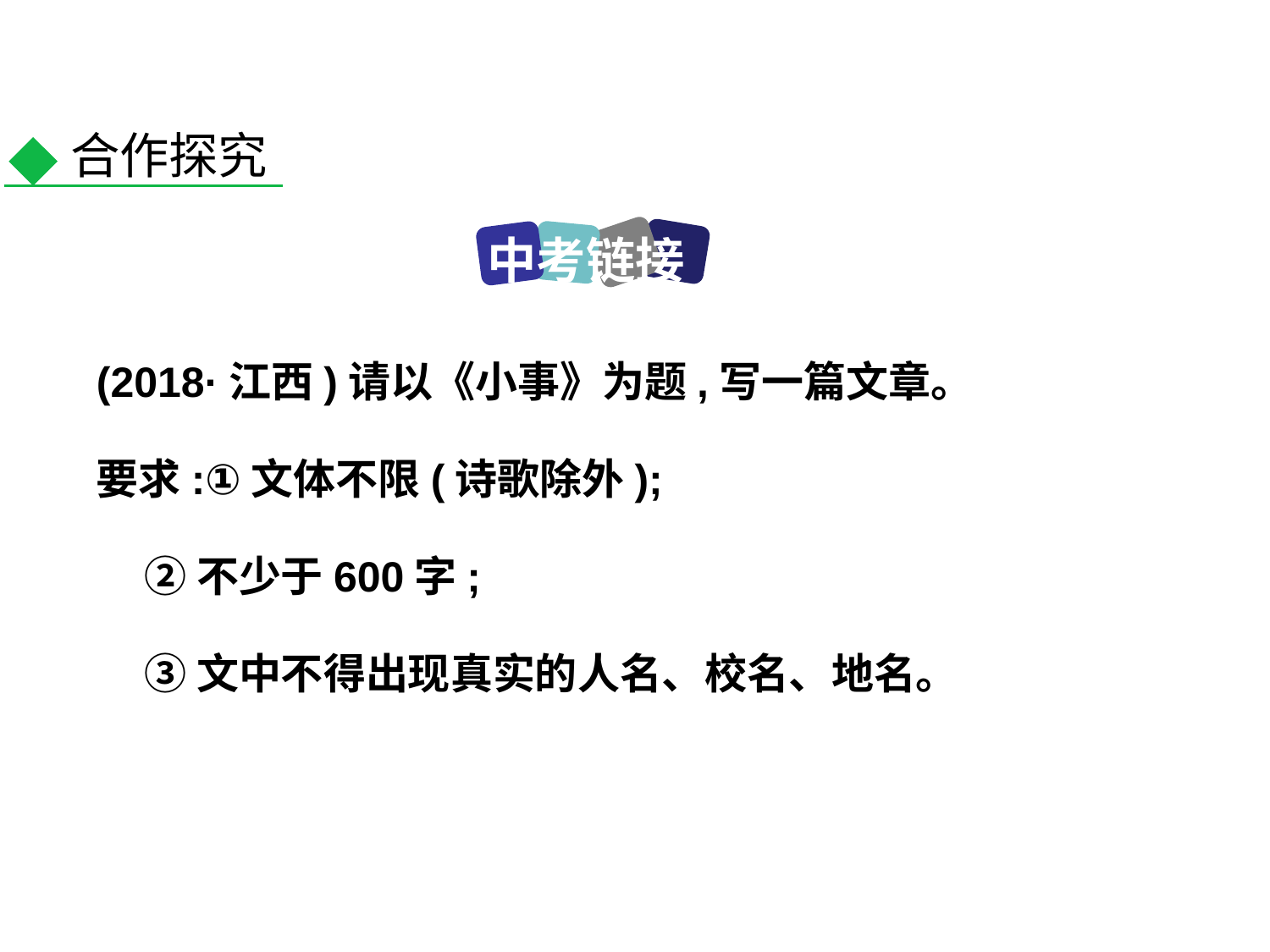

合作探究

中考链接

(2018·江西)请以《小事》为题,写一篇文章。
要求:①文体不限(诗歌除外);
     ②不少于600字;
     ③文中不得出现真实的人名、校名、地名。